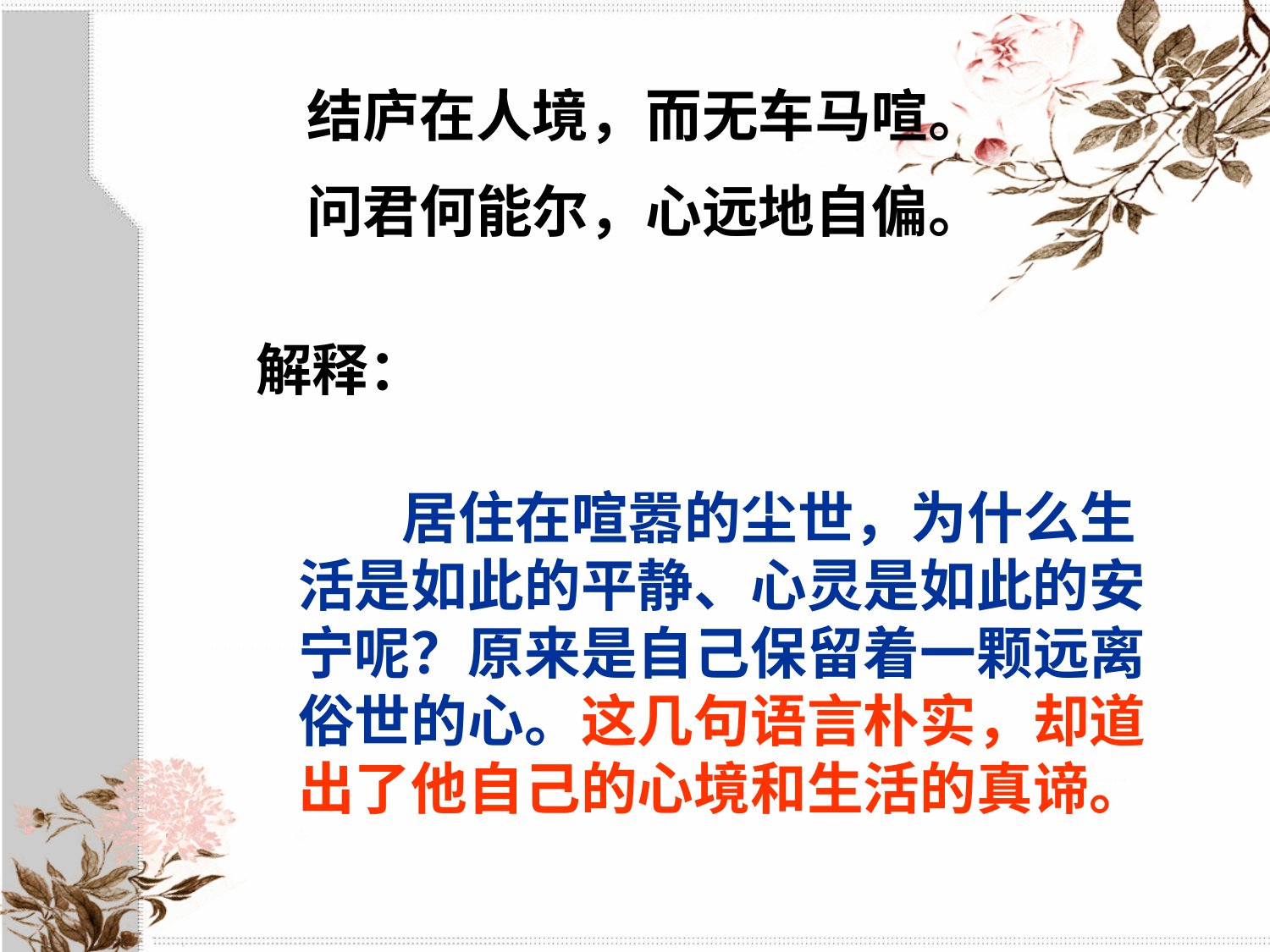

绿色圃中学资源网http://CZ.Lspjy.com绿色圃中小学教育网http://www.lspjy.com
结庐在人境，而无车马喧。
问君何能尔，心远地自偏。
解释：
       居住在喧嚣的尘世，为什么生活是如此的平静、心灵是如此的安宁呢？原来是自己保留着一颗远离俗世的心。这几句语言朴实，却道出了他自己的心境和生活的真谛。
8